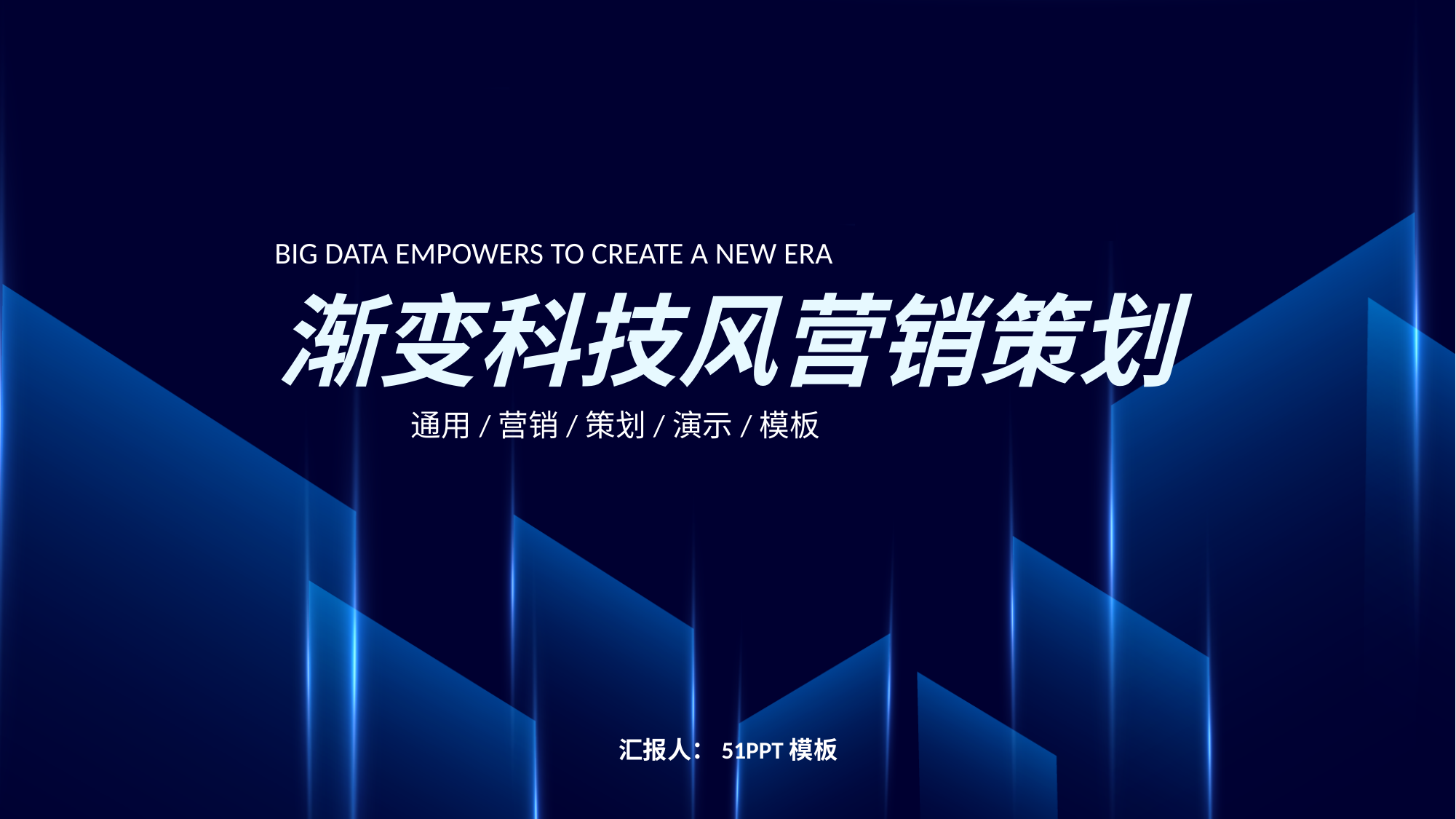

BIG DATA EMPOWERS TO CREATE A NEW ERA

渐变科技风营销策划

通用/营销/策划/演示/模板

汇报人：51PPT模板